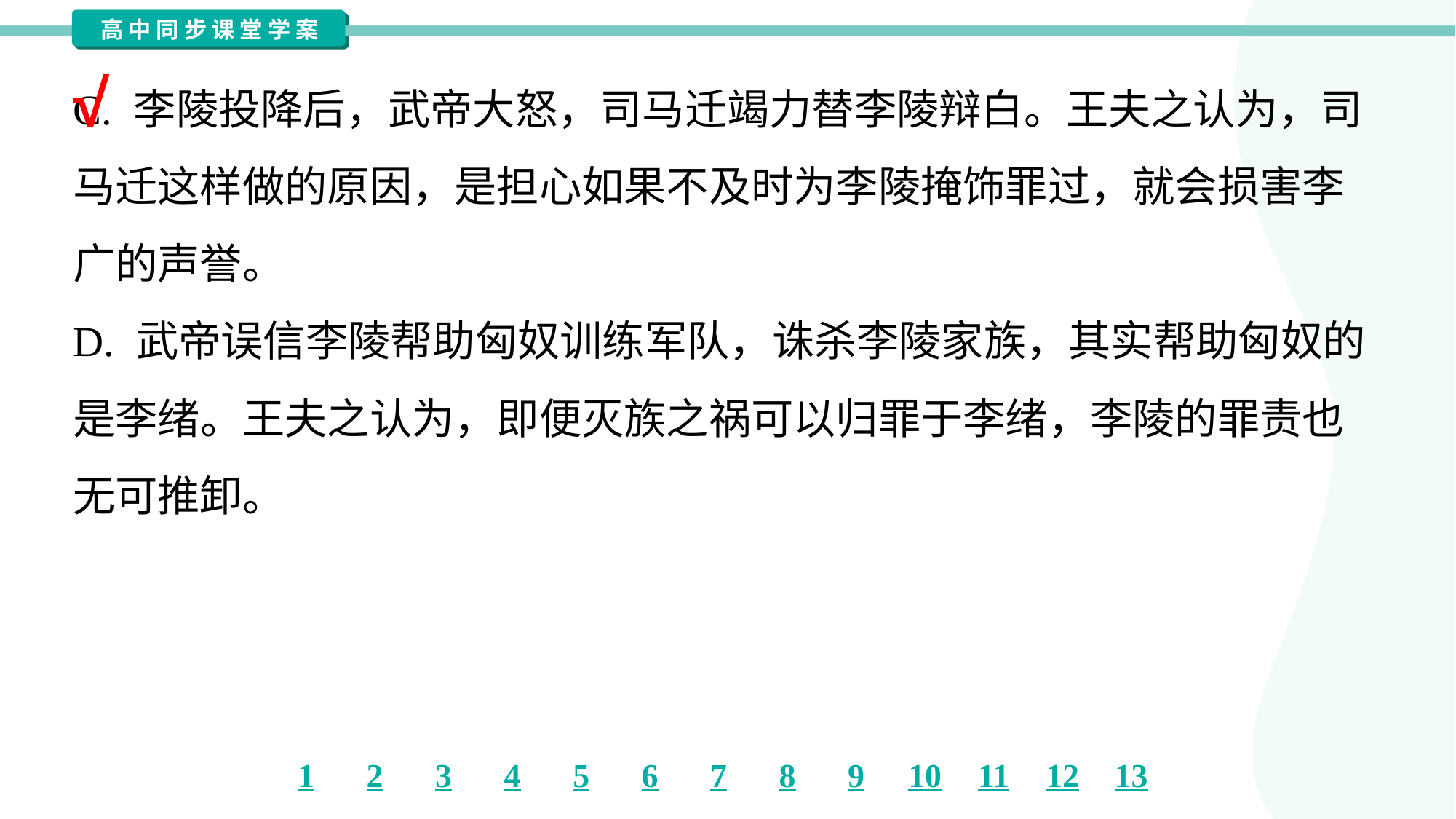

C. 李陵投降后，武帝大怒，司马迁竭力替李陵辩白。王夫之认为，司
马迁这样做的原因，是担心如果不及时为李陵掩饰罪过，就会损害李
广的声誉。
D. 武帝误信李陵帮助匈奴训练军队，诛杀李陵家族，其实帮助匈奴的
是李绪。王夫之认为，即便灭族之祸可以归罪于李绪，李陵的罪责也
无可推卸。
√